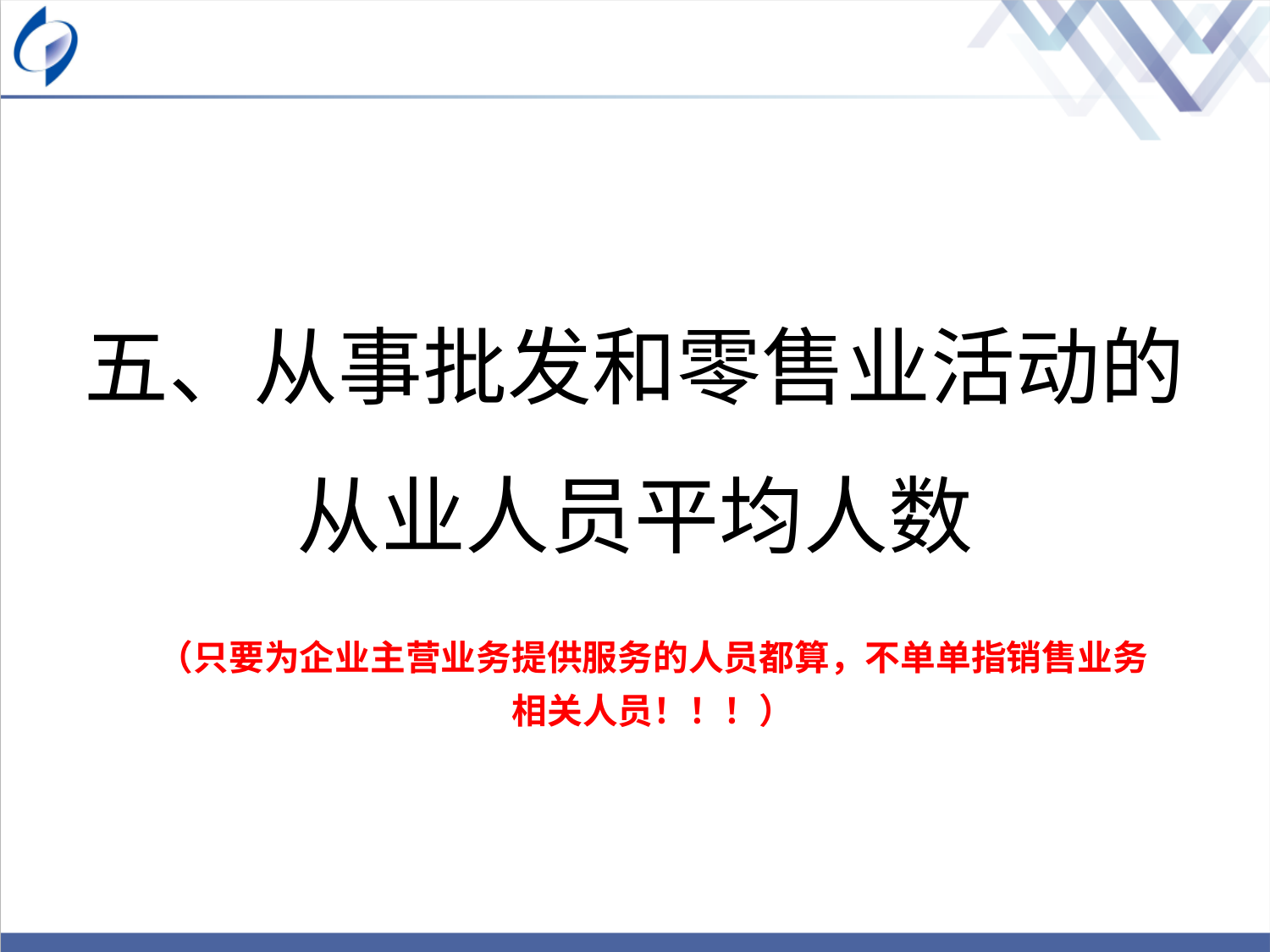

五、从事批发和零售业活动的
从业人员平均人数

（只要为企业主营业务提供服务的人员都算，不单单指销售业务相关人员！！！）